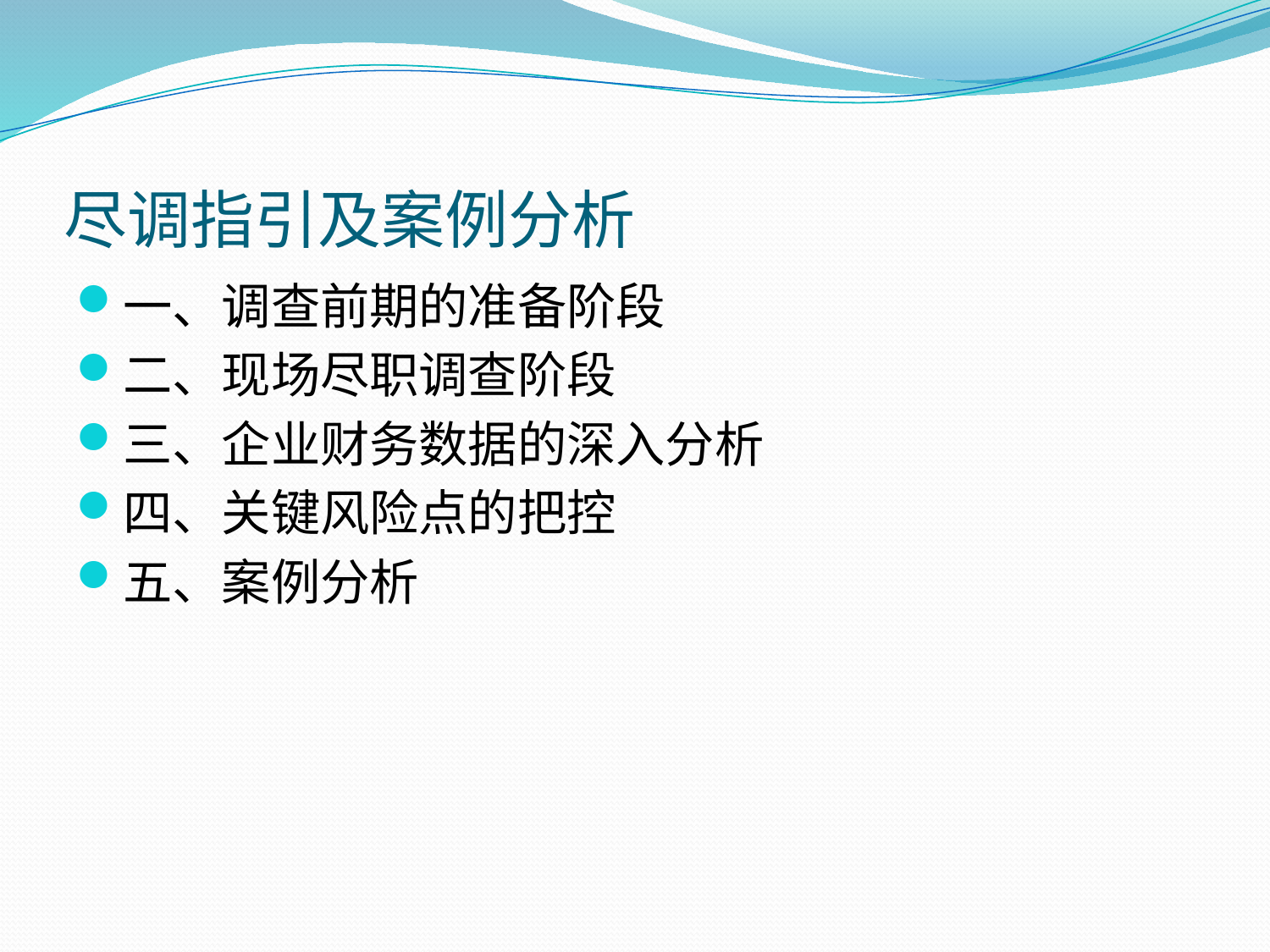

# 尽调指引及案例分析
一、调查前期的准备阶段
二、现场尽职调查阶段
三、企业财务数据的深入分析
四、关键风险点的把控
五、案例分析